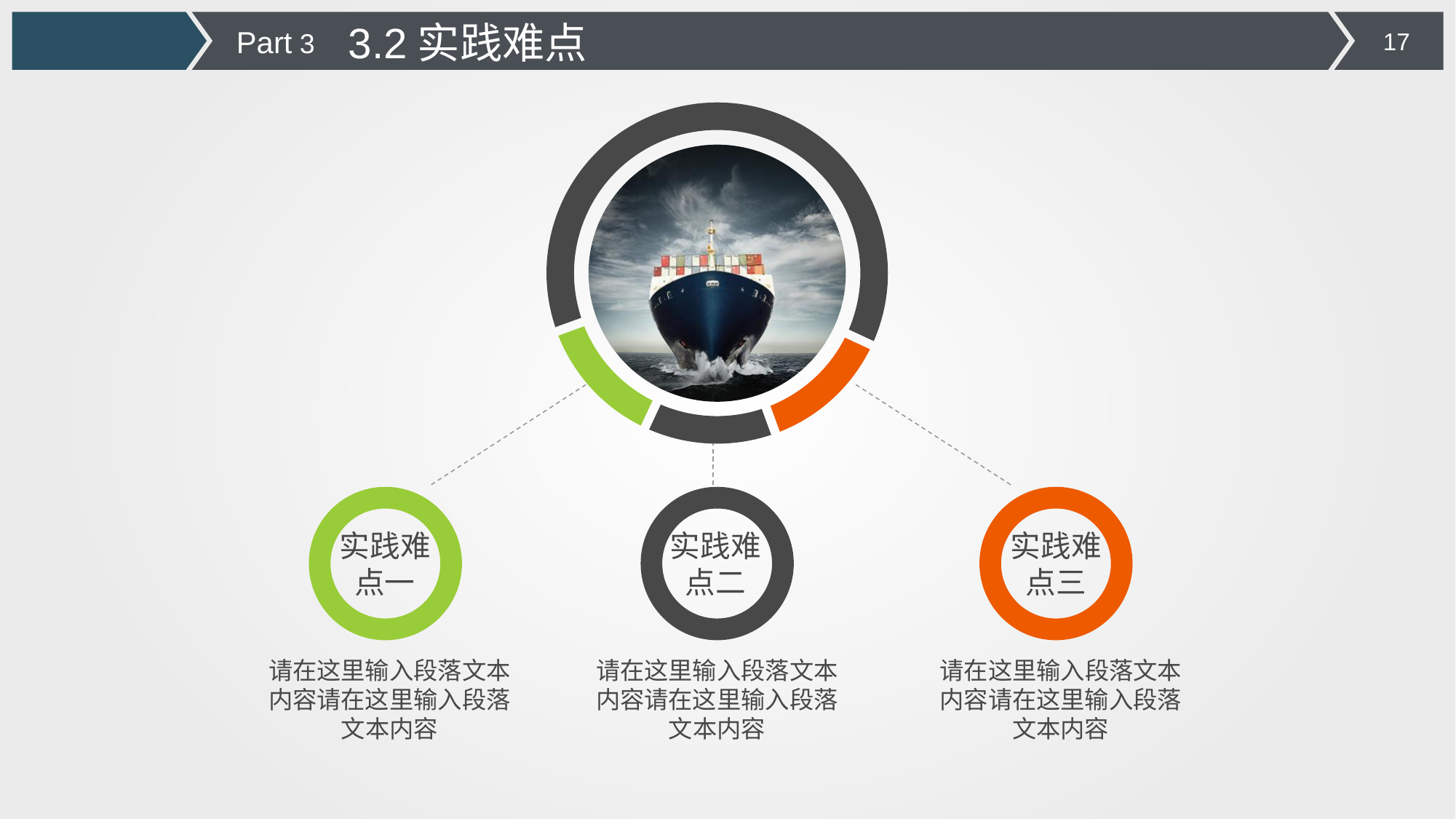

3.2实践难点
Part 3

实践难点一
实践难点二
实践难点三
请在这里输入段落文本内容请在这里输入段落文本内容
请在这里输入段落文本内容请在这里输入段落文本内容
请在这里输入段落文本内容请在这里输入段落文本内容